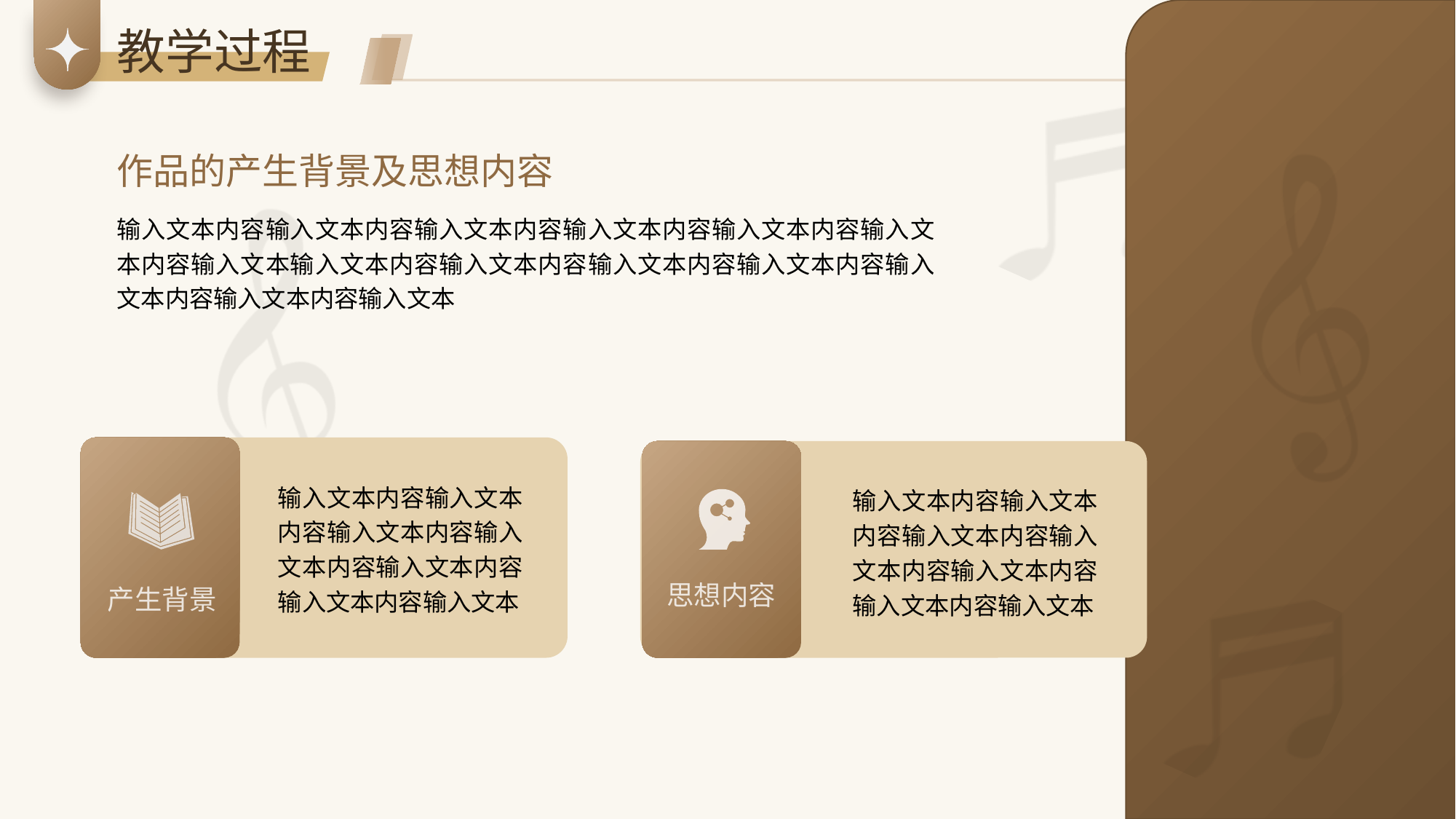

教学过程

作品的产生背景及思想内容
输入文本内容输入文本内容输入文本内容输入文本内容输入文本内容输入文本内容输入文本输入文本内容输入文本内容输入文本内容输入文本内容输入文本内容输入文本内容输入文本

输入文本内容输入文本内容输入文本内容输入文本内容输入文本内容输入文本内容输入文本
输入文本内容输入文本内容输入文本内容输入文本内容输入文本内容输入文本内容输入文本

思想内容
产生背景